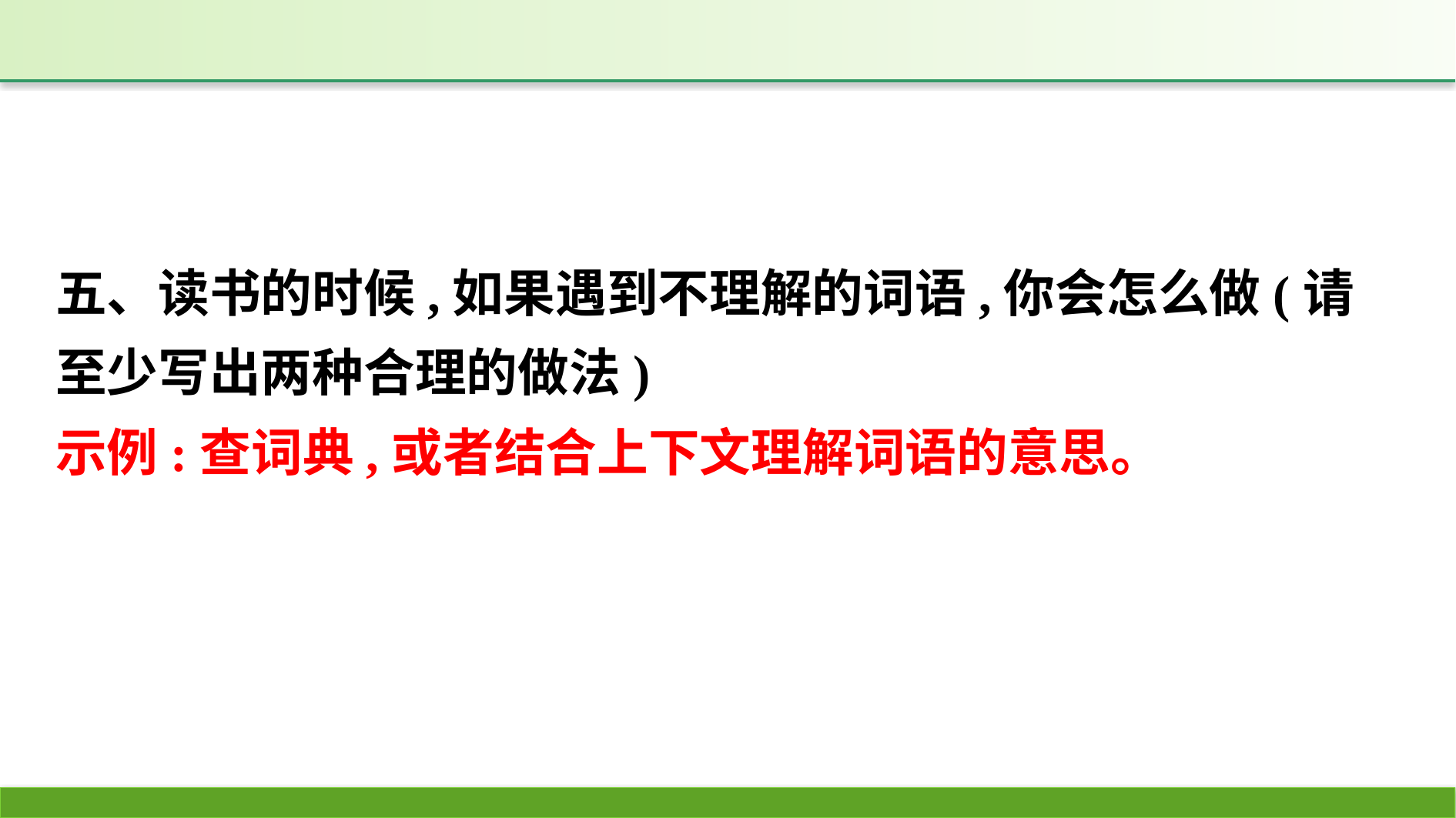

五、读书的时候,如果遇到不理解的词语,你会怎么做(请至少写出两种合理的做法)
示例:查词典,或者结合上下文理解词语的意思。